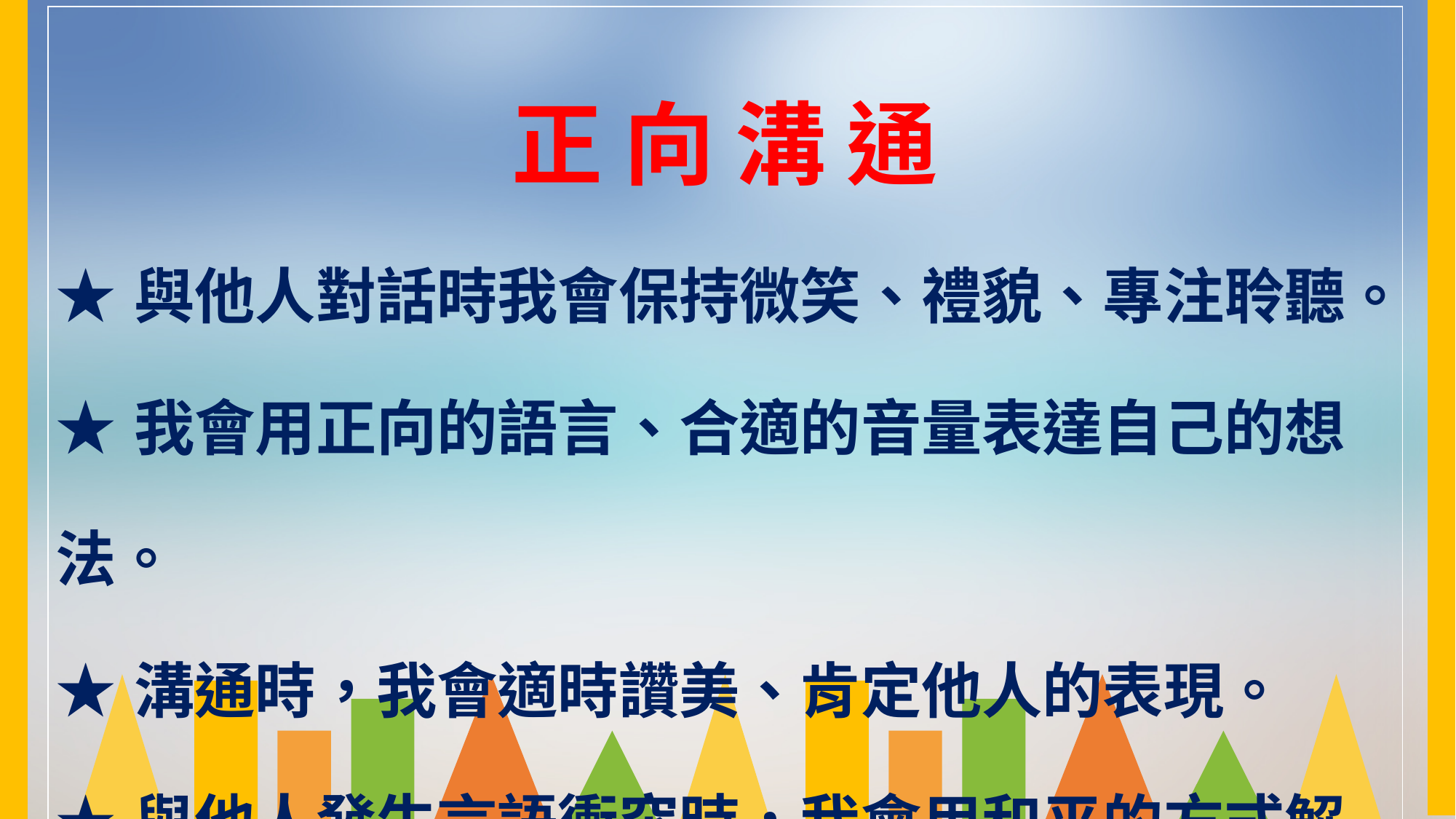

| 正 向 溝 通 ★與他人對話時我會保持微笑、禮貌、專注聆聽。 ★我會用正向的語言、合適的音量表達自己的想法。 ★溝通時，我會適時讚美、肯定他人的表現。 ★與他人發生言語衝突時，我會用和平的方式解決。 |
| --- |